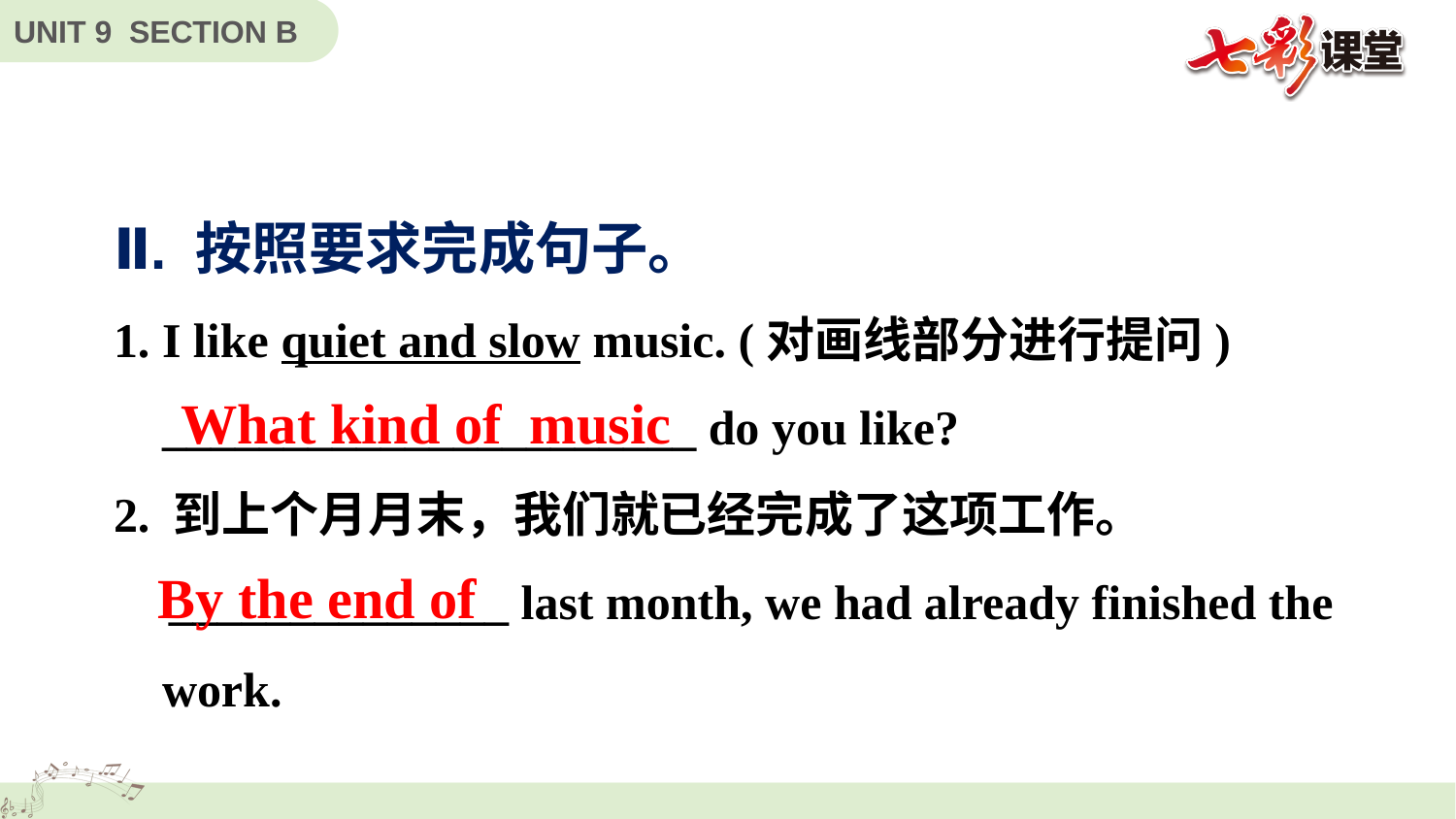

Ⅱ. 按照要求完成句子。
1. I like quiet and slow music. (对画线部分进行提问)
    ______________________ do you like?
2. 到上个月月末，我们就已经完成了这项工作。
    ______________ last month, we had already finished the
    work.
What kind of  music
By the end of